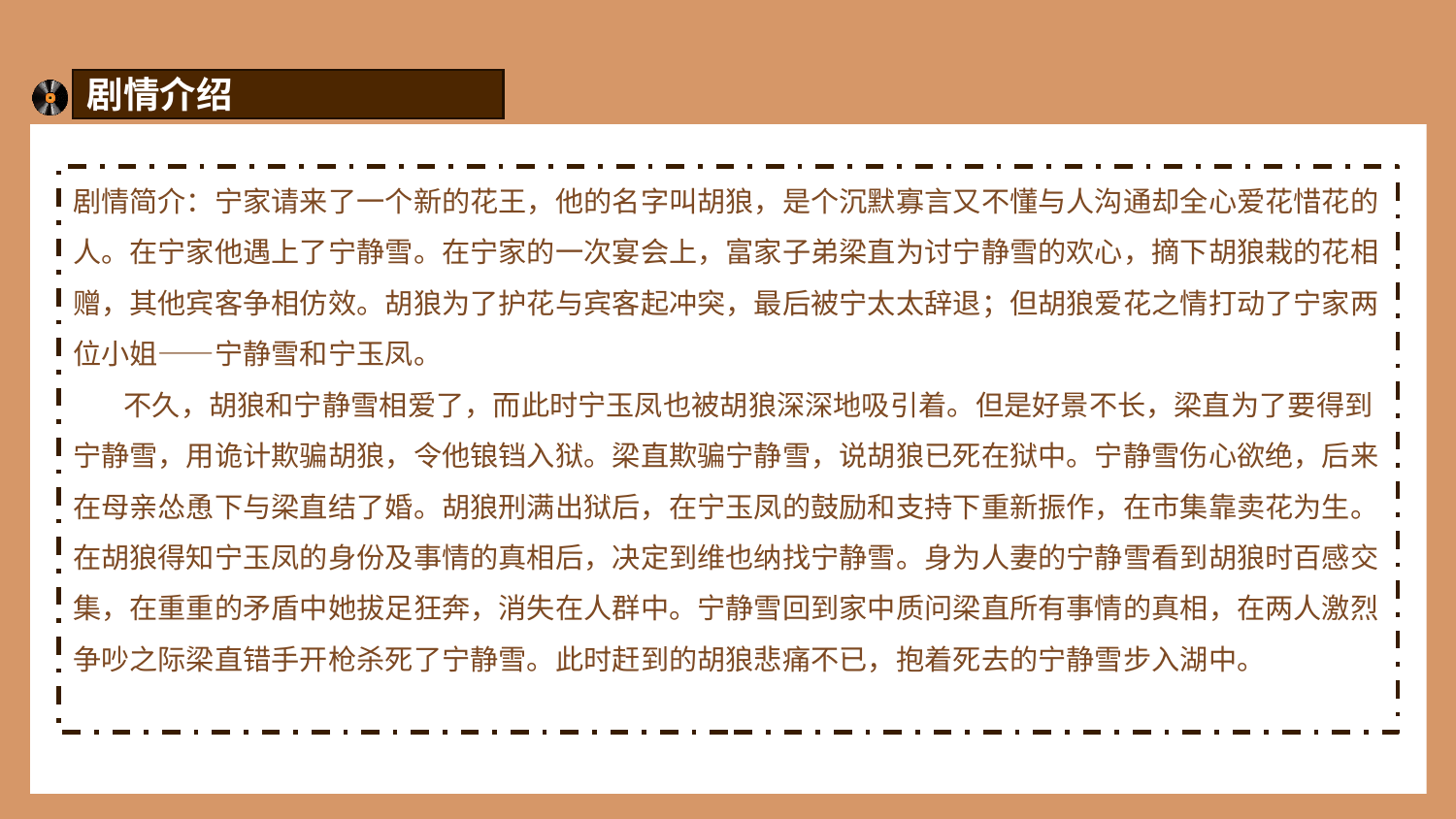

剧情介绍
剧情简介：宁家请来了一个新的花王，他的名字叫胡狼，是个沉默寡言又不懂与人沟通却全心爱花惜花的人。在宁家他遇上了宁静雪。在宁家的一次宴会上，富家子弟梁直为讨宁静雪的欢心，摘下胡狼栽的花相赠，其他宾客争相仿效。胡狼为了护花与宾客起冲突，最后被宁太太辞退；但胡狼爱花之情打动了宁家两位小姐——宁静雪和宁玉凤。
       不久，胡狼和宁静雪相爱了，而此时宁玉凤也被胡狼深深地吸引着。但是好景不长，梁直为了要得到宁静雪，用诡计欺骗胡狼，令他锒铛入狱。梁直欺骗宁静雪，说胡狼已死在狱中。宁静雪伤心欲绝，后来在母亲怂恿下与梁直结了婚。胡狼刑满出狱后，在宁玉凤的鼓励和支持下重新振作，在市集靠卖花为生。在胡狼得知宁玉凤的身份及事情的真相后，决定到维也纳找宁静雪。身为人妻的宁静雪看到胡狼时百感交集，在重重的矛盾中她拔足狂奔，消失在人群中。宁静雪回到家中质问梁直所有事情的真相，在两人激烈争吵之际梁直错手开枪杀死了宁静雪。此时赶到的胡狼悲痛不已，抱着死去的宁静雪步入湖中。